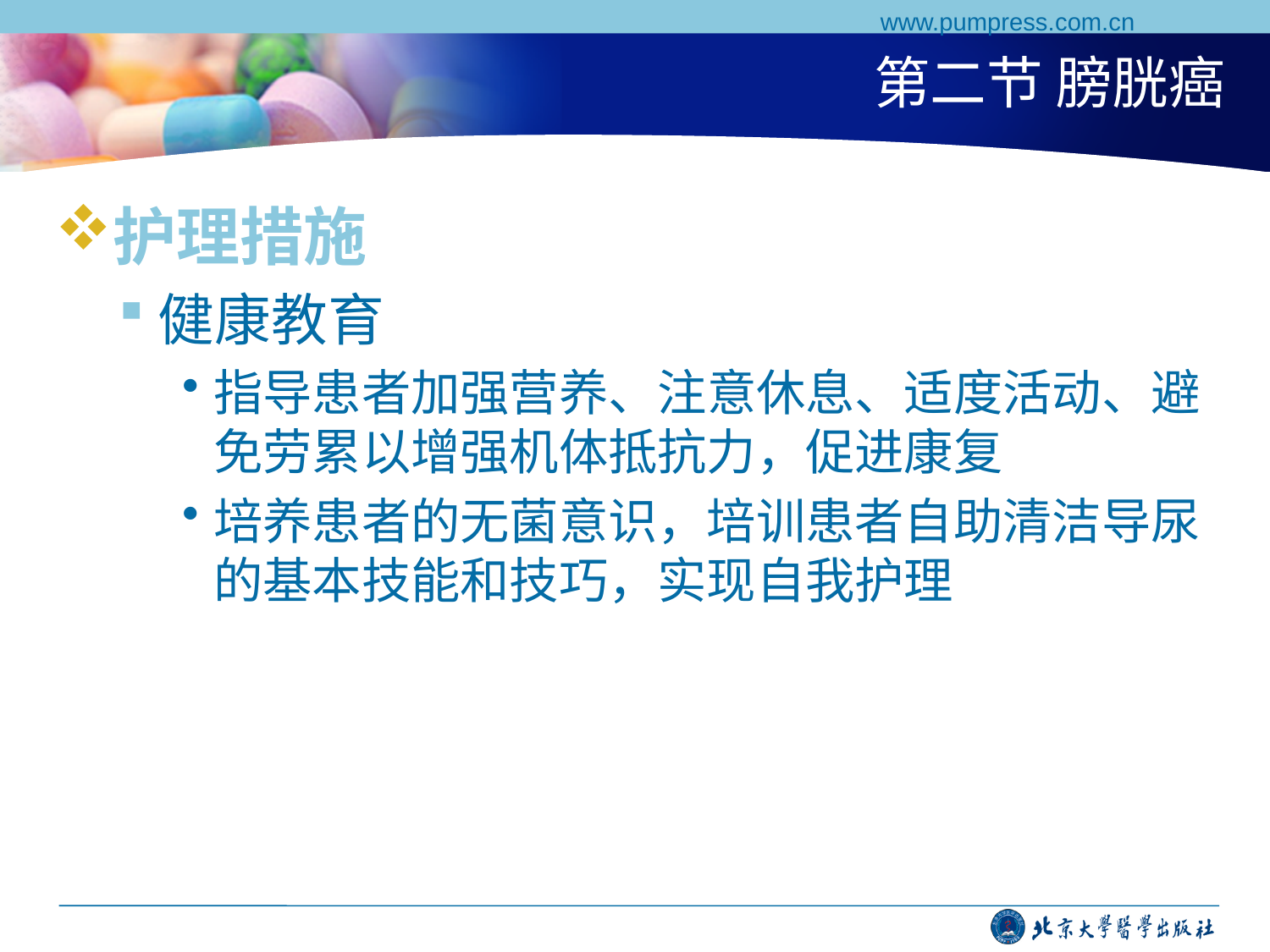

www.pumpress.com.cn
# 第二节 膀胱癌
护理措施
健康教育
指导患者加强营养、注意休息、适度活动、避免劳累以增强机体抵抗力，促进康复
培养患者的无菌意识，培训患者自助清洁导尿的基本技能和技巧，实现自我护理